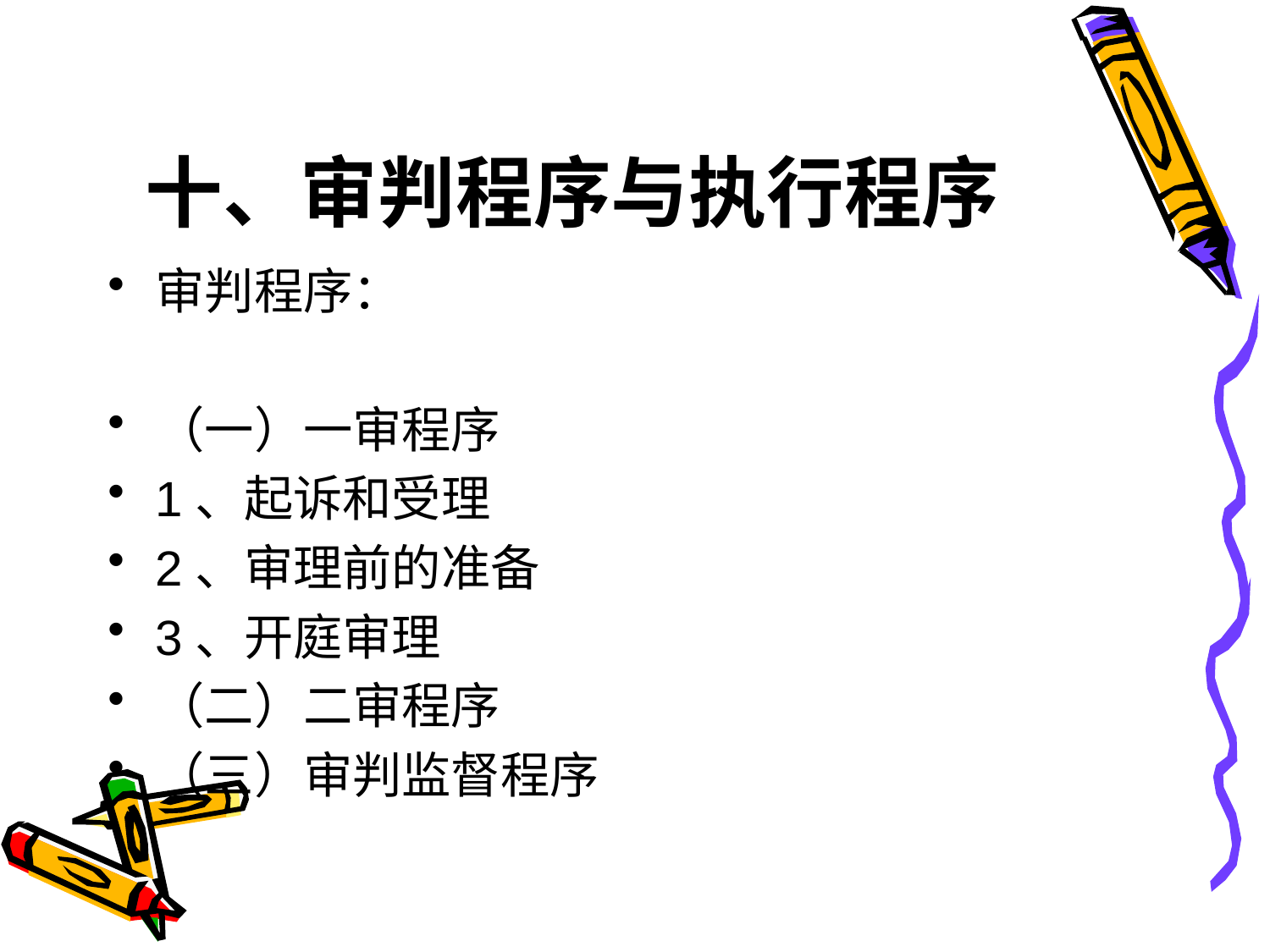

# 十、审判程序与执行程序
审判程序：

（一）一审程序
1、起诉和受理
2、审理前的准备
3、开庭审理
（二）二审程序
（三）审判监督程序